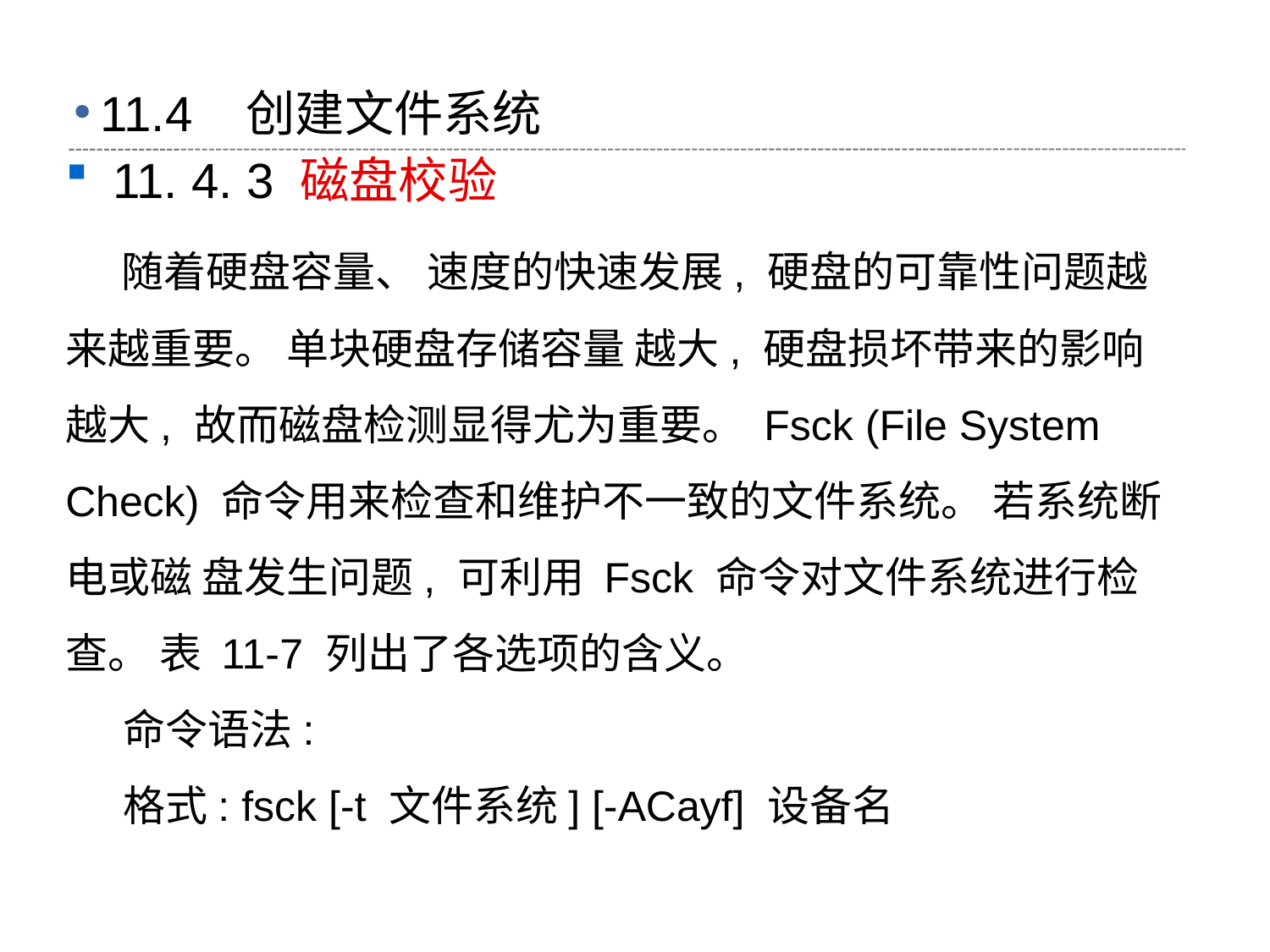

# 11.4   创建文件系统

11. 4. 3 磁盘校验
    随着硬盘容量、 速度的快速发展, 硬盘的可靠性问题越来越重要。 单块硬盘存储容量 越大, 硬盘损坏带来的影响越大, 故而磁盘检测显得尤为重要。 Fsck (File System Check) 命令用来检查和维护不一致的文件系统。 若系统断电或磁 盘发生问题, 可利用 Fsck 命令对文件系统进行检查。 表 11-7 列出了各选项的含义。
     命令语法:
     格式: fsck [-t 文件系统] [-ACayf] 设备名